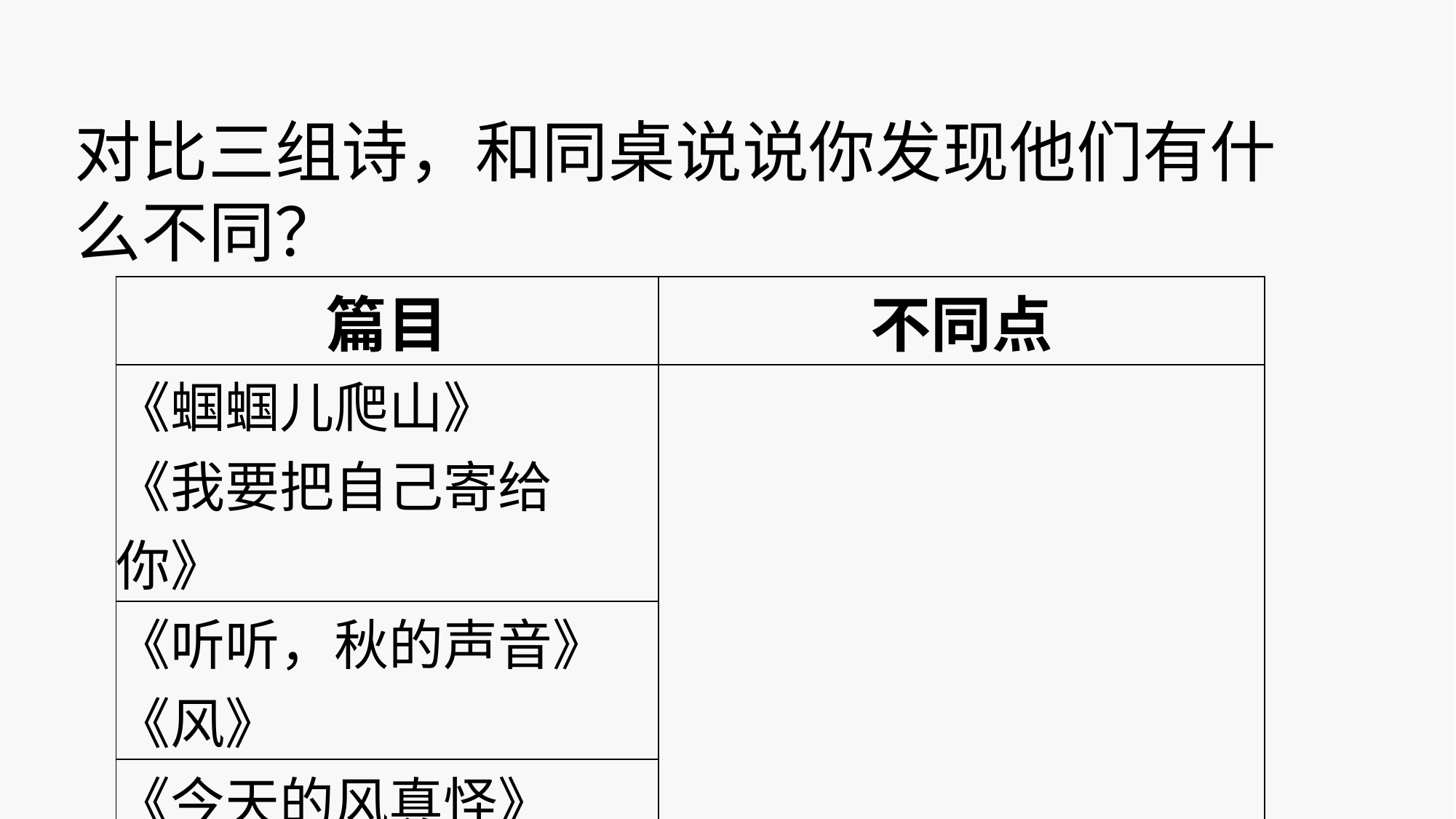

对比三组诗，和同桌说说你发现他们有什么不同？
| 篇目 | 不同点 |
| --- | --- |
| 《蝈蝈儿爬山》 《我要把自己寄给你》 |  |
| 《听听，秋的声音》《风》 |  |
| 《今天的风真怪》 《踩水真快乐》 |  |